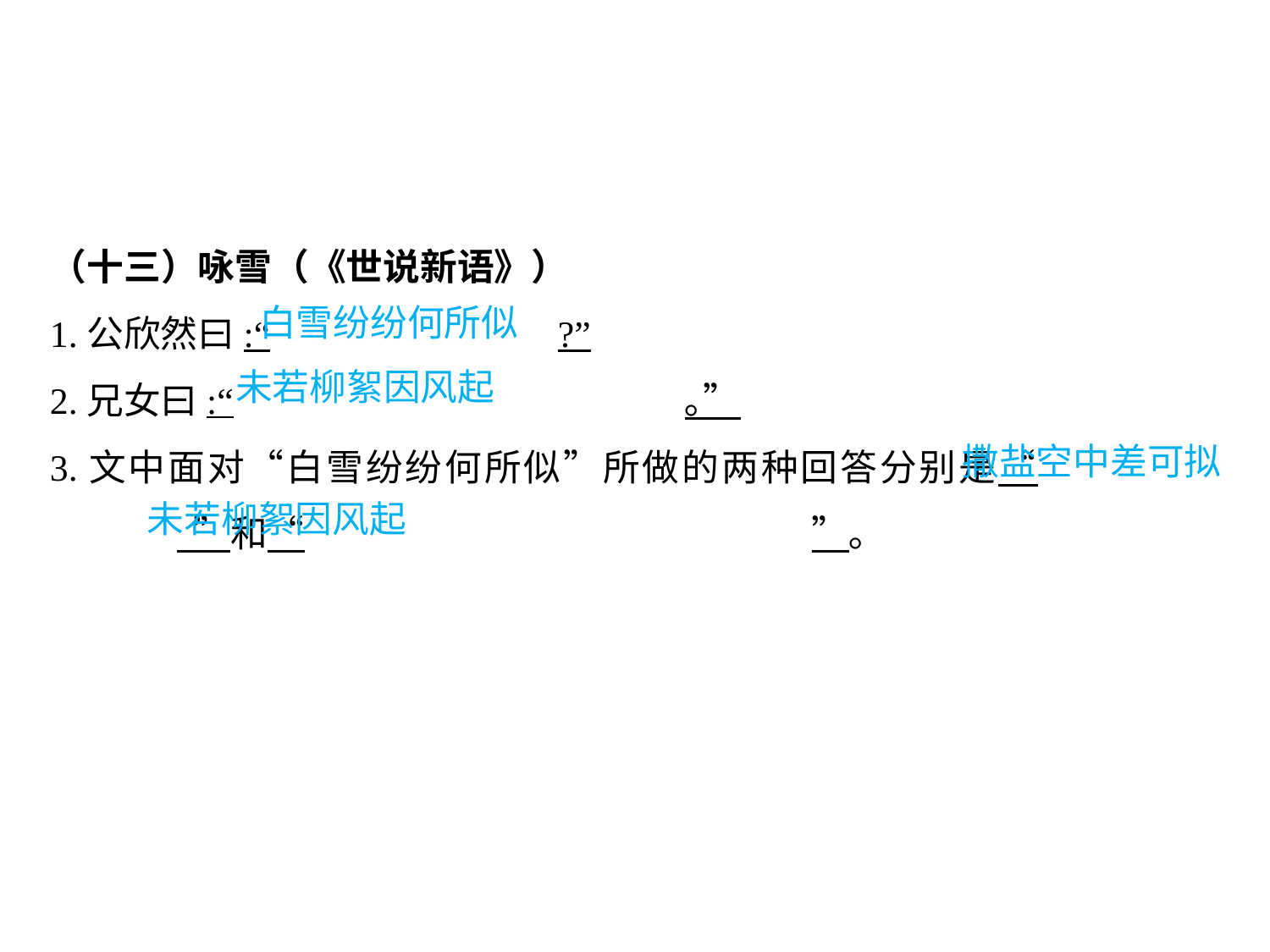

（十三）咏雪（《世说新语》）
1.公欣然曰:“			?”
2.兄女曰:“				｡”
3.文中面对“白雪纷纷何所似”所做的两种回答分别是“			  ”和“				”｡
白雪纷纷何所似
未若柳絮因风起
撒盐空中差可拟
未若柳絮因风起